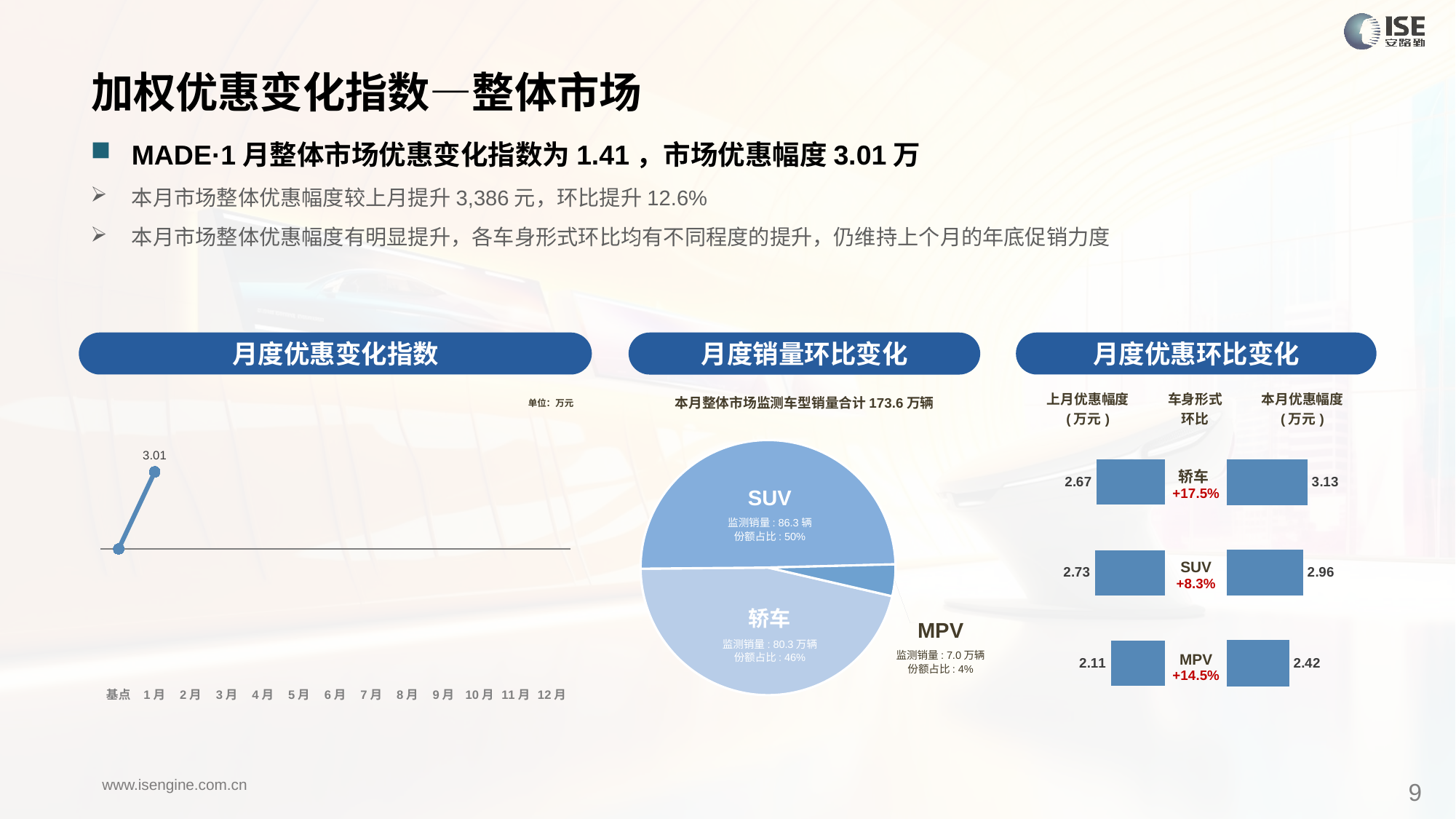

加权优惠变化指数—整体市场
MADE·1月整体市场优惠变化指数为1.41，市场优惠幅度3.01万
本月市场整体优惠幅度较上月提升3,386元，环比提升12.6%
本月市场整体优惠幅度有明显提升，各车身形式环比均有不同程度的提升，仍维持上个月的年底促销力度
月度优惠变化指数

月度优惠环比变化

月度销量环比变化

本月整体市场监测车型销量合计173.6万辆

### Chart

| Category | 车身市场 |
|---|---|
| 轿车 | 802856.0000000352 |
| SUV | 863404.000000074 |
| MPV | 69711.0000000176 |
SUV
监测销量: 86.3辆
份额占比: 50%
轿车
监测销量: 80.3万辆
份额占比: 46%
MPV
监测销量: 7.0万辆
份额占比: 4%

### Chart

| Category | Y2024 |
|---|---|
| 基点 | 0.0 |
| 1月 | 3.01 |
| 2月 | None |
| 3月 | None |
| 4月 | None |
| 5月 | None |
| 6月 | None |
| 7月 | None |
| 8月 | None |
| 9月 | None |
| 10月 | None |
| 11月 | None |
| 12月 | None |
| 上月优惠幅度 (万元) | 车身形式 环比 | 本月优惠幅度 (万元) |
| --- | --- | --- |
单位：万元
| 轿车+17.5% |
| --- |
| SUV +8.3% |
| MPV +14.5% |

### Chart

| Category | 成交均价 |
|---|---|
| 轿车 | 2.67 |
| SUV | 2.73 |
| MPV | 2.11 |

### Chart

| Category | 成交均价 |
|---|---|
| 轿车 | 3.1339541586535735 |
| SUV | 2.960309588558675 |
| MPV | 2.4193214844140307 |
SUV
监测销量: 90.5万辆
份额占比: 48%
轿车
监测销量: 89.1万辆
份额占比: 48%
9